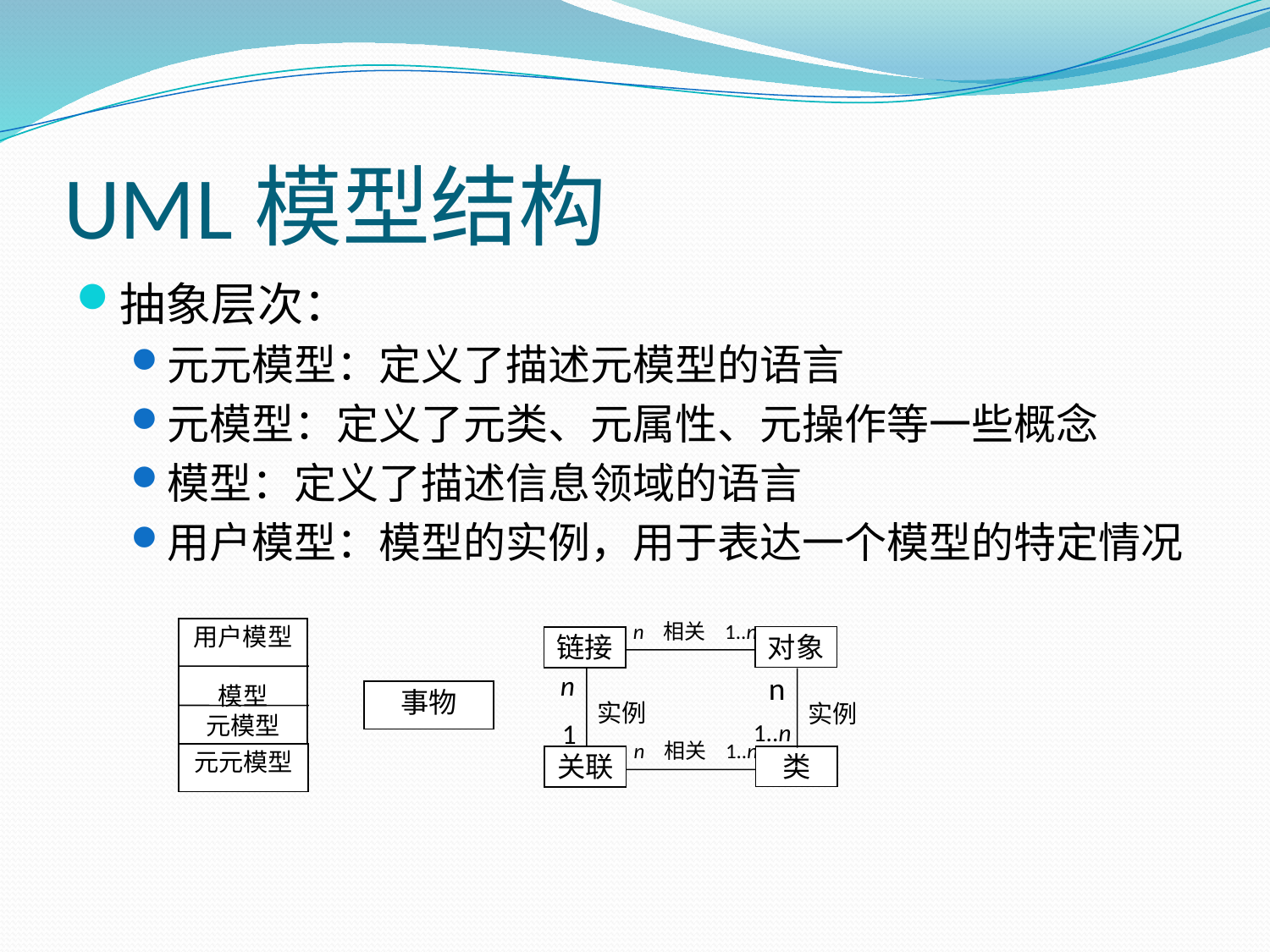

# UML模型结构
抽象层次：
元元模型：定义了描述元模型的语言
元模型：定义了元类、元属性、元操作等一些概念
模型：定义了描述信息领域的语言
用户模型：模型的实例，用于表达一个模型的特定情况
n   相关   1..n
对象

链接

n

实例
1
n

实例
1..n
n   相关   1..n
类

关联

用户模型

模型
元模型

事物

元元模型